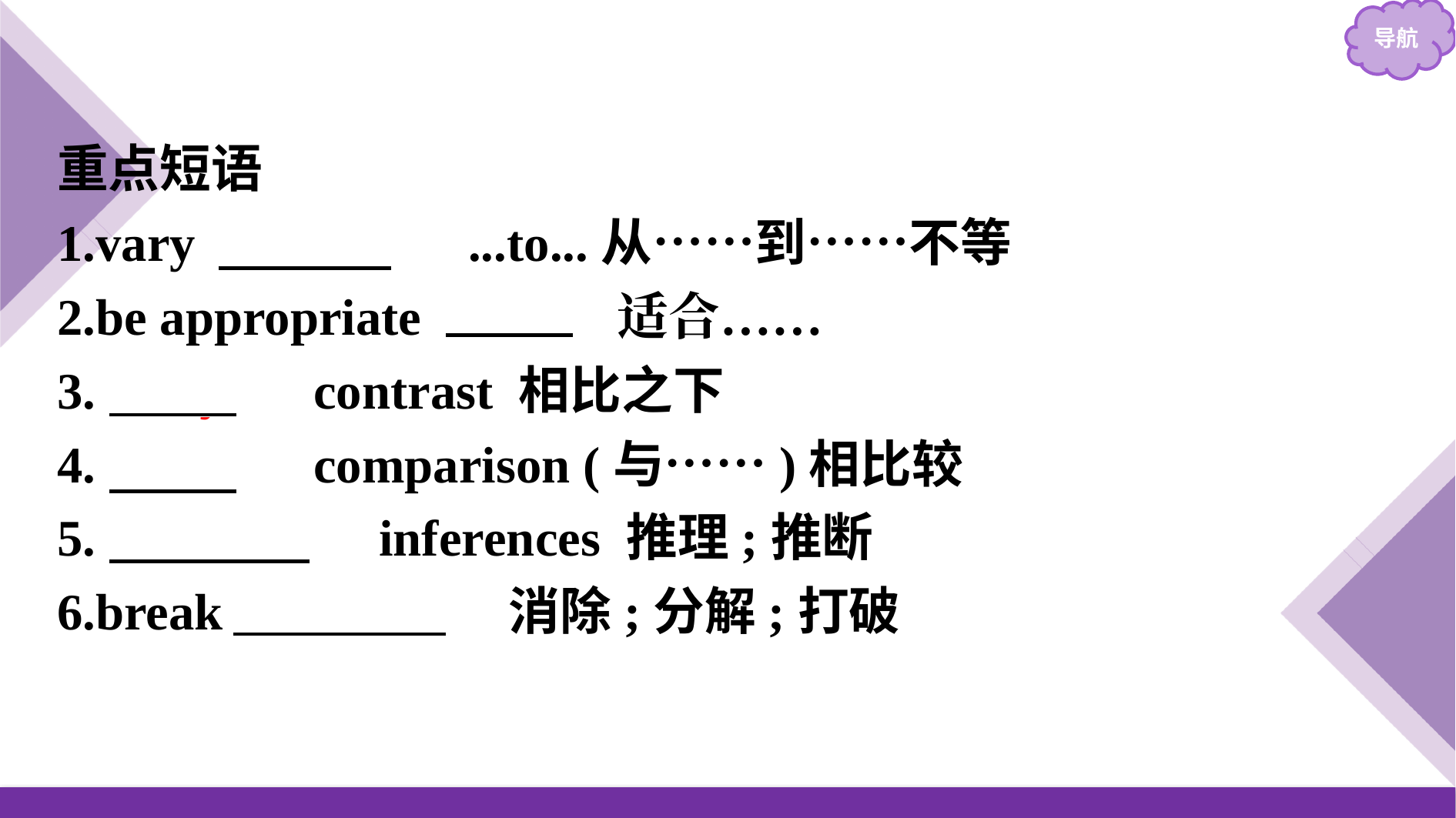

重点短语
1.vary 　from　...to...从……到……不等
2.be appropriate 　to　适合……
3.　by　 contrast 相比之下
4.　by　 comparison (与……)相比较
5.　make　 inferences 推理;推断
6.break 　down　 消除;分解;打破